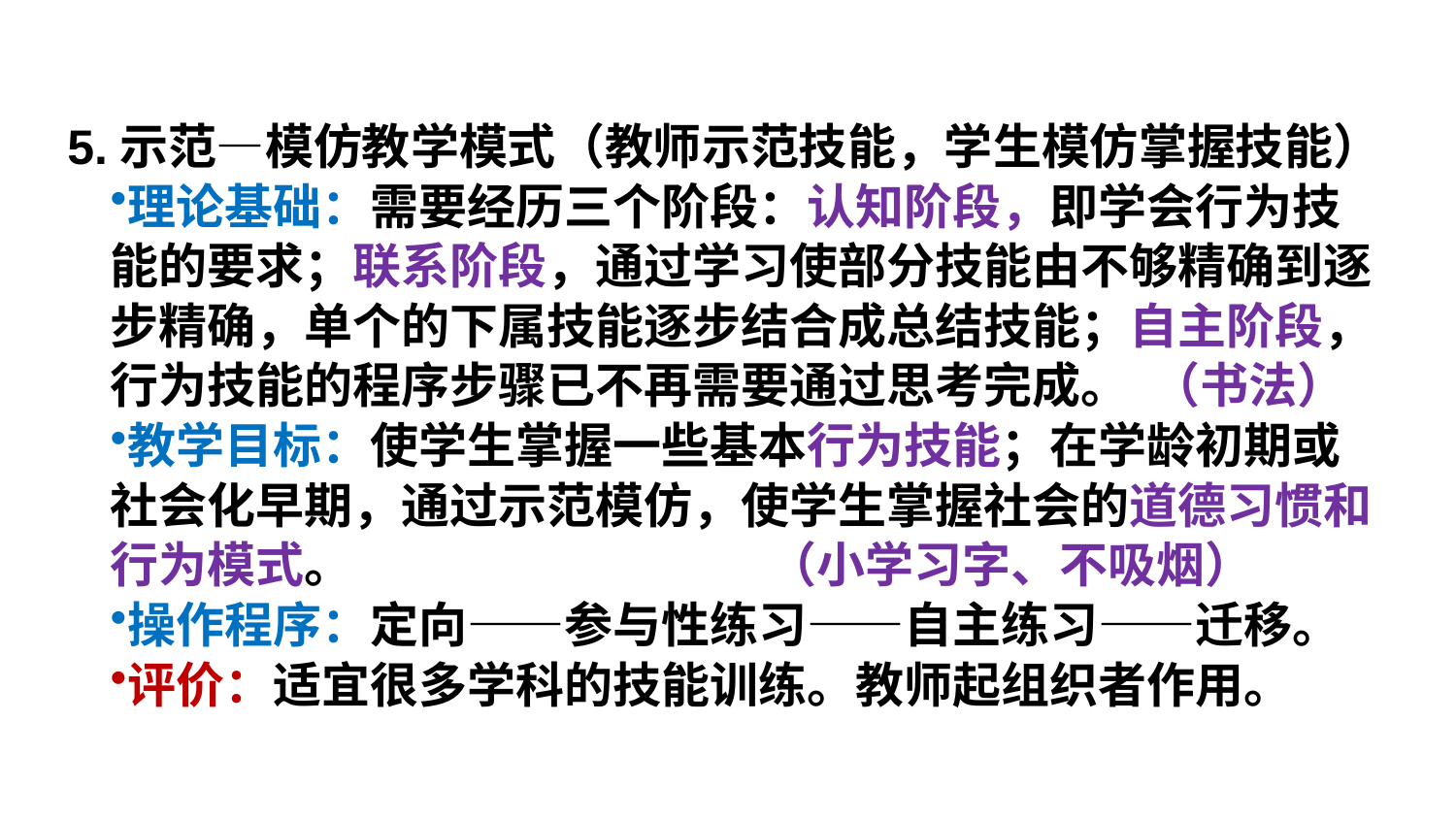

5.示范—模仿教学模式（教师示范技能，学生模仿掌握技能）
理论基础：需要经历三个阶段：认知阶段，即学会行为技能的要求；联系阶段，通过学习使部分技能由不够精确到逐步精确，单个的下属技能逐步结合成总结技能；自主阶段，行为技能的程序步骤已不再需要通过思考完成。  （书法）
教学目标：使学生掌握一些基本行为技能；在学龄初期或社会化早期，通过示范模仿，使学生掌握社会的道德习惯和行为模式。                                      （小学习字、不吸烟）
操作程序：定向——参与性练习——自主练习——迁移。
评价：适宜很多学科的技能训练。教师起组织者作用。